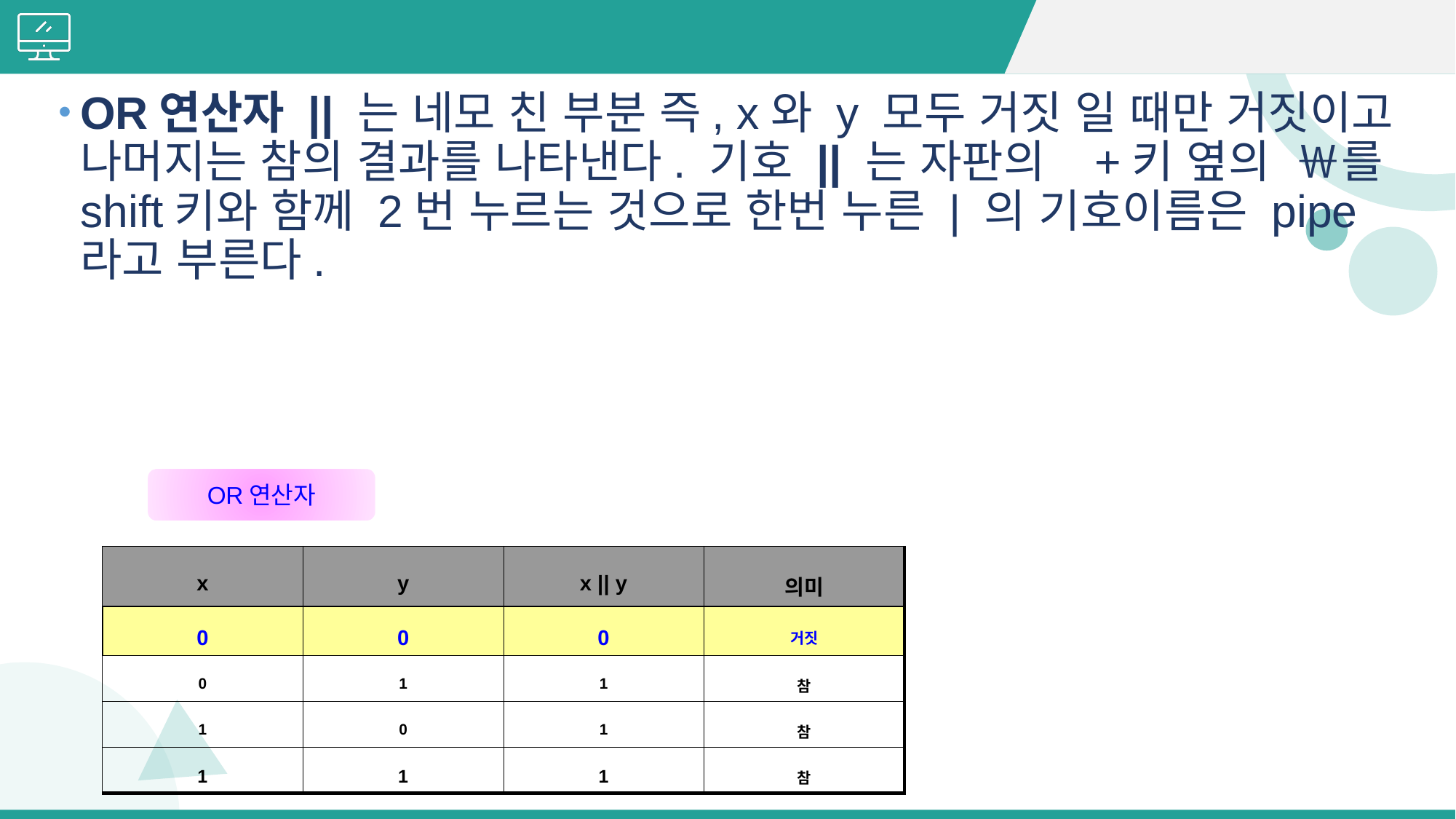

#

OR연산자 || 는 네모 친 부분 즉, x와 y 모두 거짓 일 때만 거짓이고 나머지는 참의 결과를 나타낸다. 기호 || 는 자판의   +키 옆의  ￦를   shift키와 함께 2번 누르는 것으로 한번 누른 | 의 기호이름은 pipe라고 부른다.

OR연산자
| x | y | x || y | 의미 |
| --- | --- | --- | --- |
| 0 | 0 | 0 | 거짓 |
| 0 | 1 | 1 | 참 |
| 1 | 0 | 1 | 참 |
| 1 | 1 | 1 | 참 |